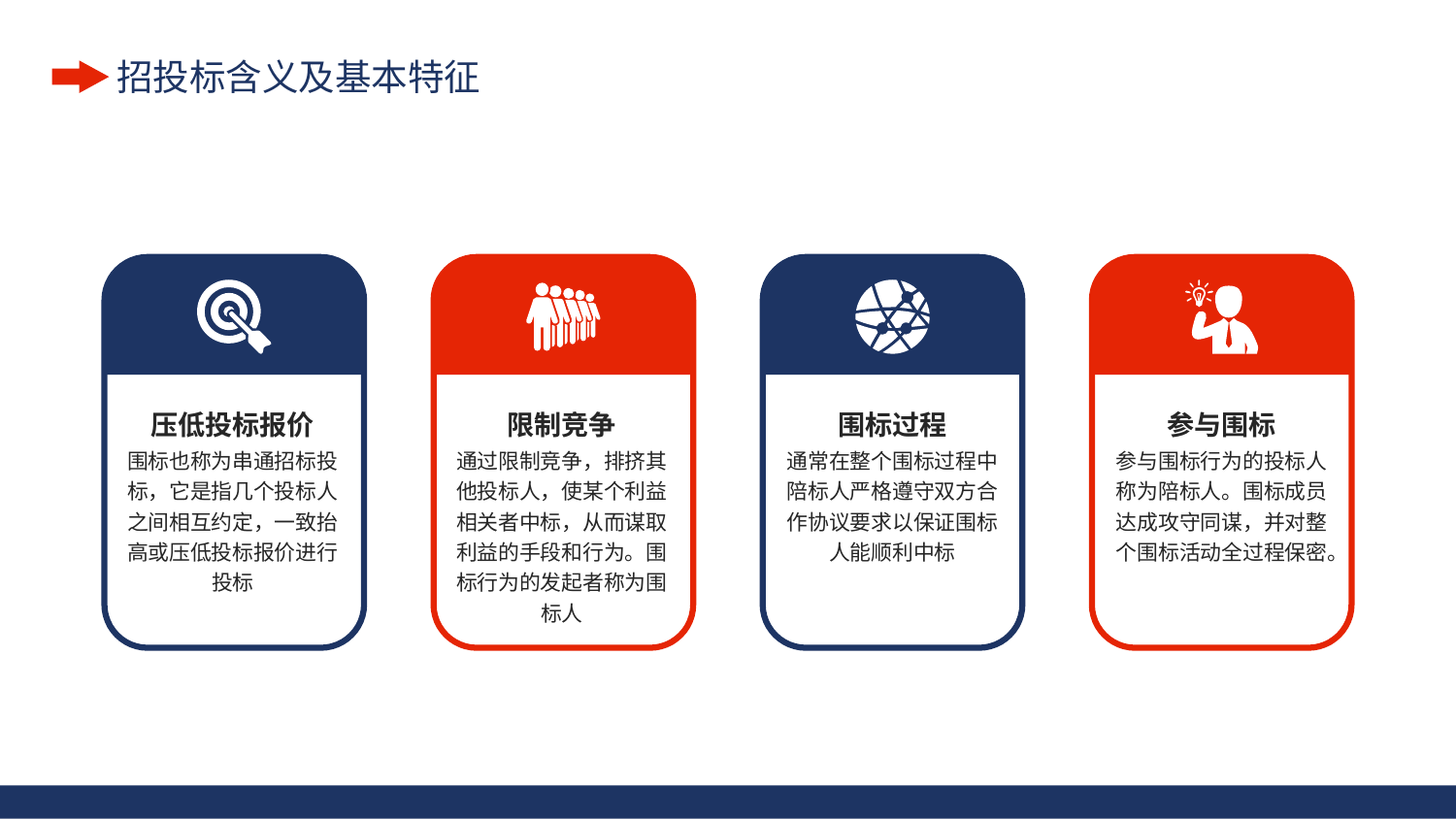

压低投标报价
围标也称为串通招标投标，它是指几个投标人之间相互约定，一致抬高或压低投标报价进行投标

限制竞争
通过限制竞争，排挤其他投标人，使某个利益相关者中标，从而谋取利益的手段和行为。围标行为的发起者称为围标人

围标过程
通常在整个围标过程中陪标人严格遵守双方合作协议要求以保证围标人能顺利中标

参与围标
参与围标行为的投标人称为陪标人。围标成员达成攻守同谋，并对整个围标活动全过程保密。